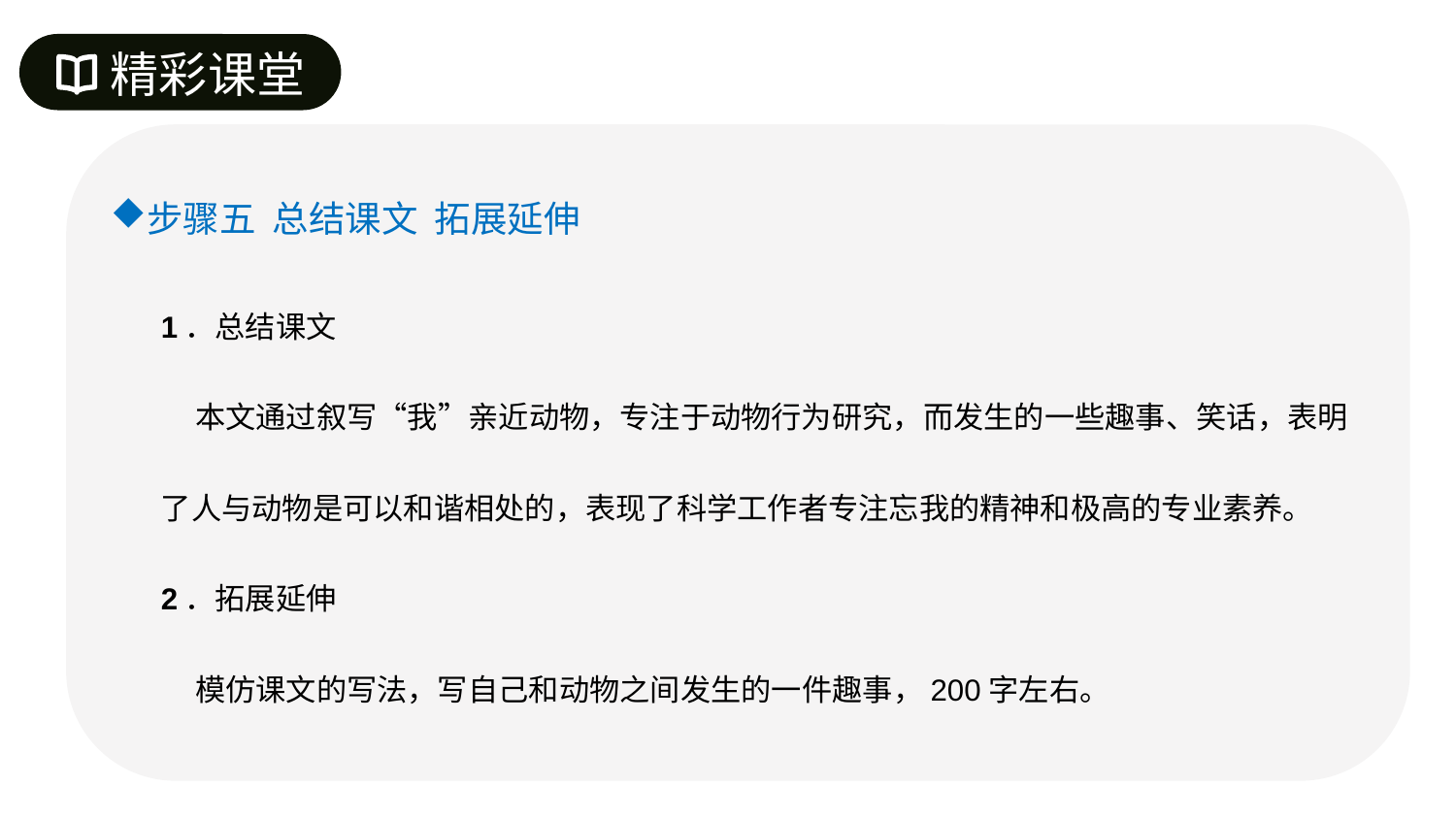

精彩课堂

步骤五  总结课文  拓展延伸
1．总结课文
    本文通过叙写“我”亲近动物，专注于动物行为研究，而发生的一些趣事、笑话，表明了人与动物是可以和谐相处的，表现了科学工作者专注忘我的精神和极高的专业素养。
2．拓展延伸
    模仿课文的写法，写自己和动物之间发生的一件趣事，200字左右。